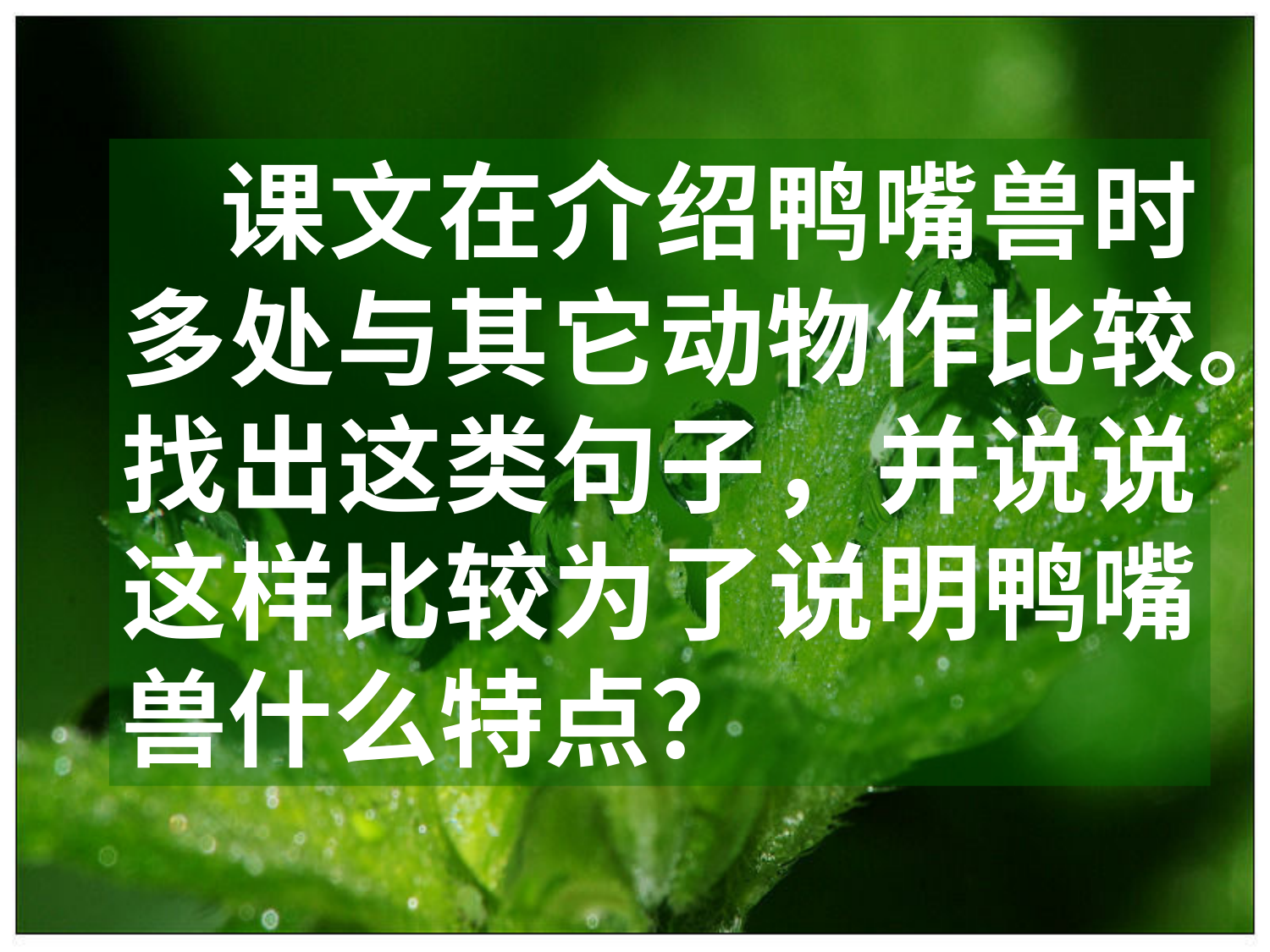

课文在介绍鸭嘴兽时多处与其它动物作比较。找出这类句子，并说说这样比较为了说明鸭嘴兽什么特点？